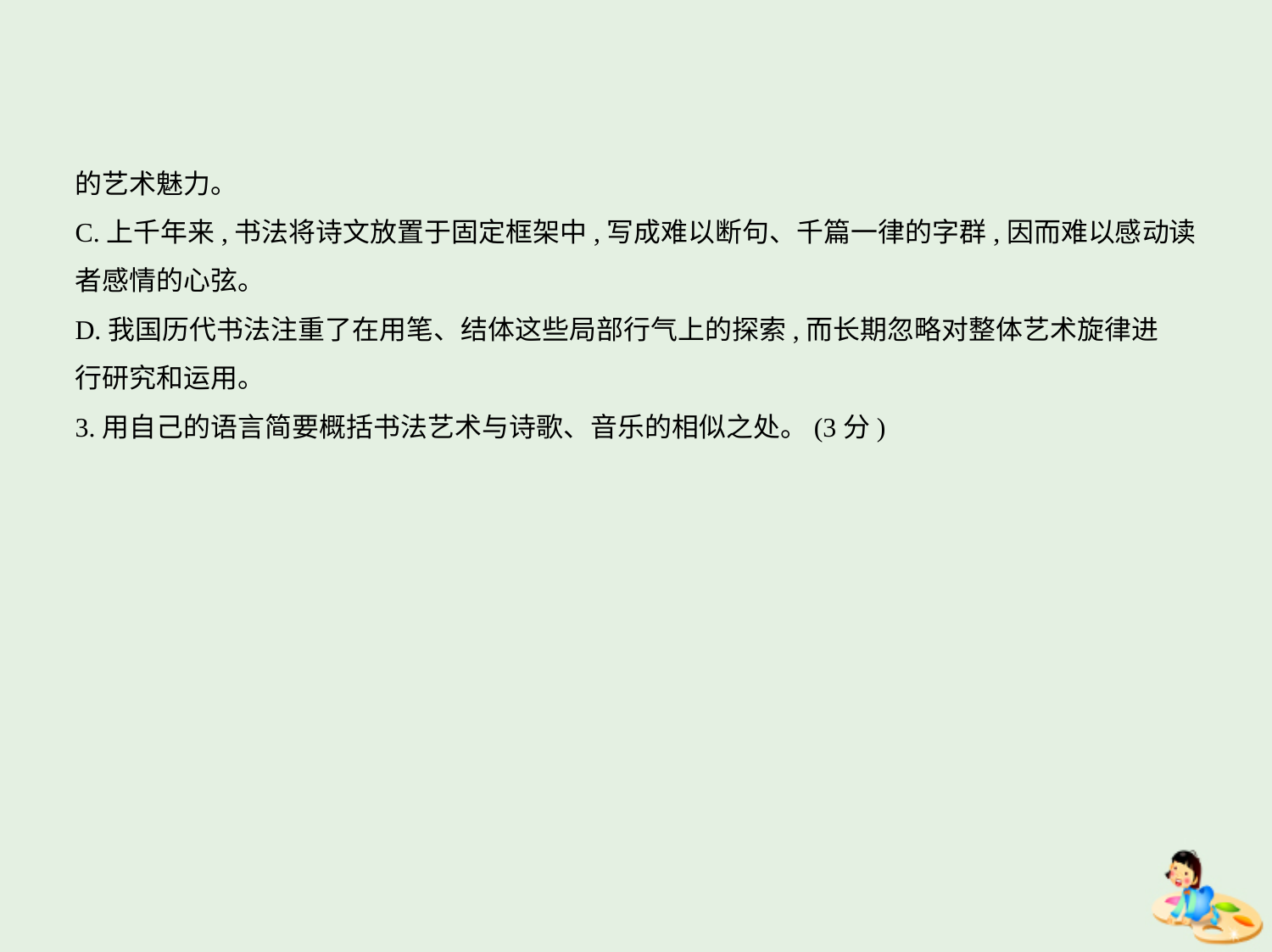

的艺术魅力。
C.上千年来,书法将诗文放置于固定框架中,写成难以断句、千篇一律的字群,因而难以感动读
者感情的心弦。
D.我国历代书法注重了在用笔、结体这些局部行气上的探索,而长期忽略对整体艺术旋律进
行研究和运用。
3.用自己的语言简要概括书法艺术与诗歌、音乐的相似之处。(3分)